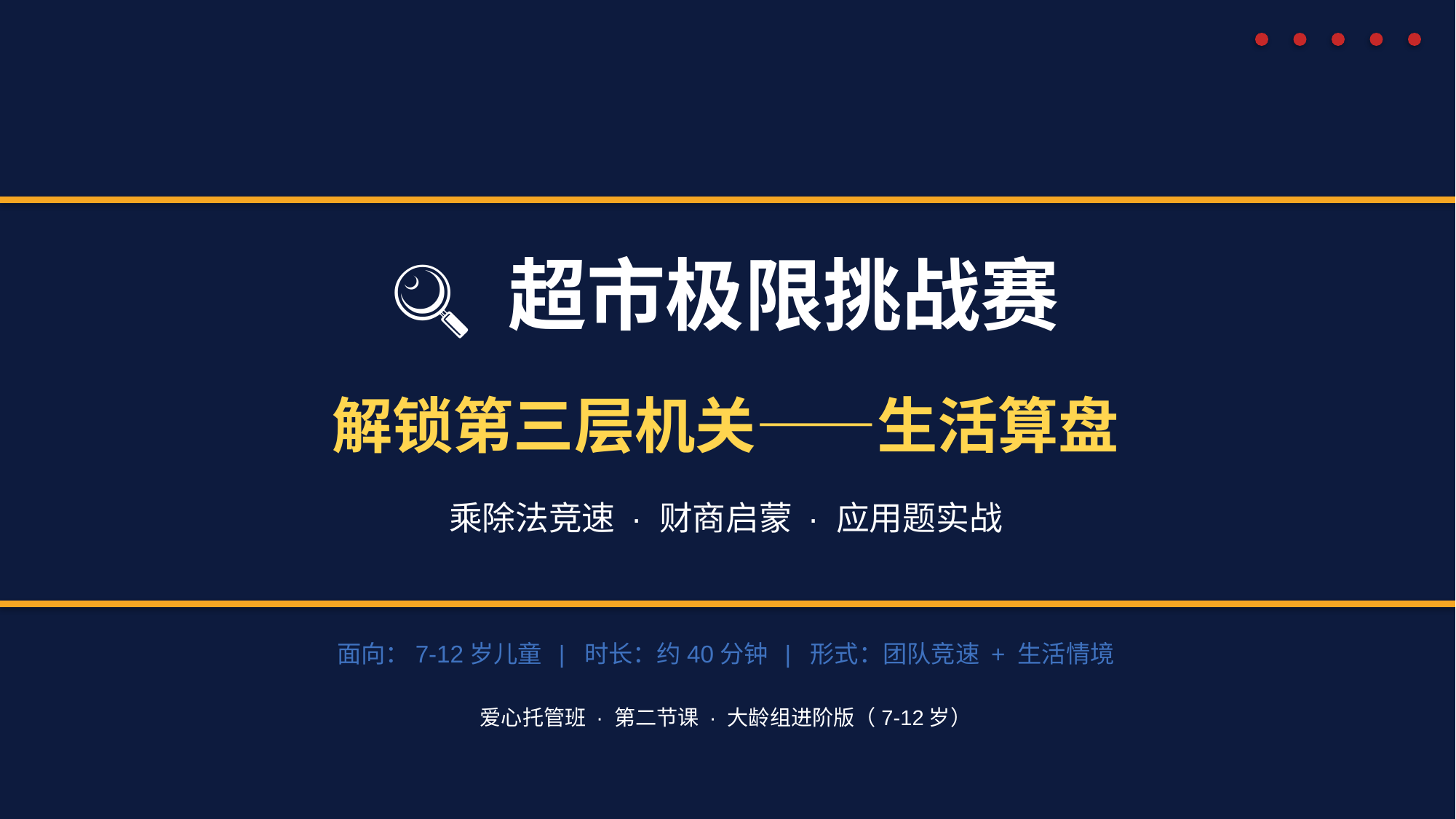

🔍 超市极限挑战赛
解锁第三层机关——生活算盘
乘除法竞速 · 财商启蒙 · 应用题实战

面向：7-12岁儿童  |  时长：约40分钟  |  形式：团队竞速 + 生活情境
爱心托管班 · 第二节课 · 大龄组进阶版（7-12岁）